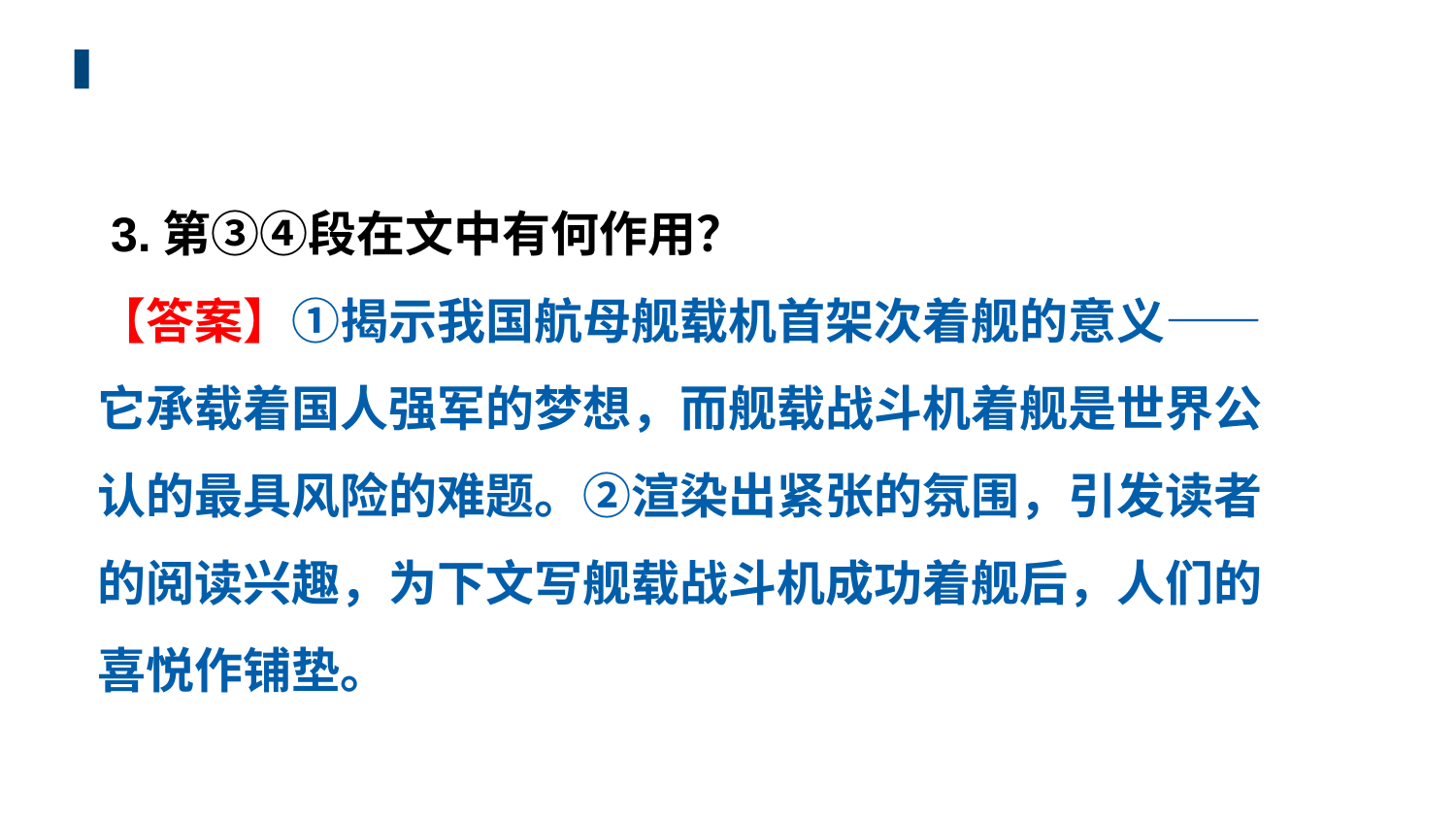

3.第③④段在文中有何作用？
【答案】①揭示我国航母舰载机首架次着舰的意义——它承载着国人强军的梦想，而舰载战斗机着舰是世界公认的最具风险的难题。②渲染出紧张的氛围，引发读者的阅读兴趣，为下文写舰载战斗机成功着舰后，人们的喜悦作铺垫。